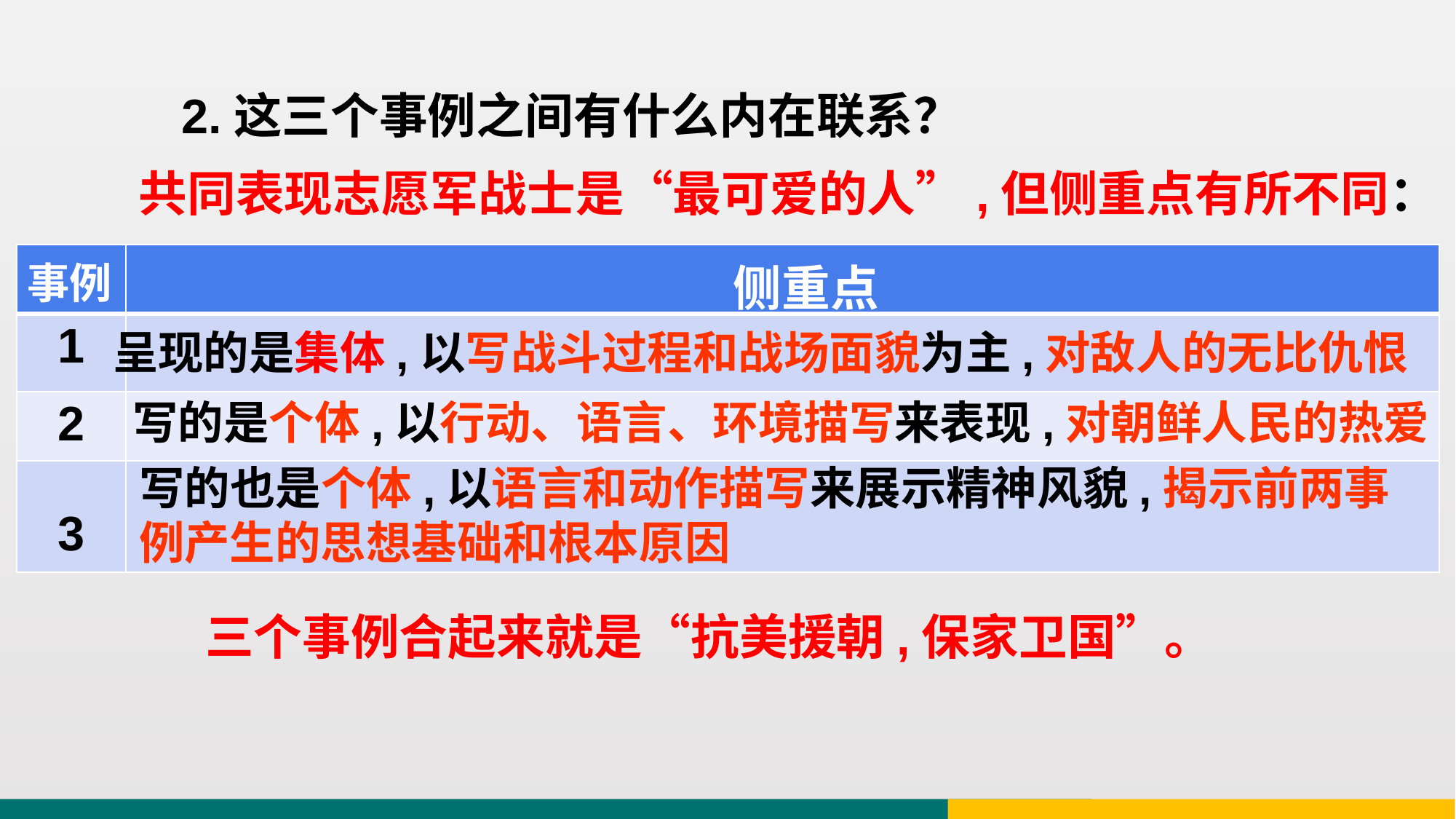

2.这三个事例之间有什么内在联系？
   共同表现志愿军战士是“最可爱的人”,但侧重点有所不同：
| 事例 | 侧重点 |
| --- | --- |
| 1 |  |
| 2 |  |
| 3 |  |
呈现的是集体,以写战斗过程和战场面貌为主,对敌人的无比仇恨
写的是个体,以行动、语言、环境描写来表现,对朝鲜人民的热爱
写的也是个体,以语言和动作描写来展示精神风貌,揭示前两事例产生的思想基础和根本原因

三个事例合起来就是“抗美援朝,保家卫国”。